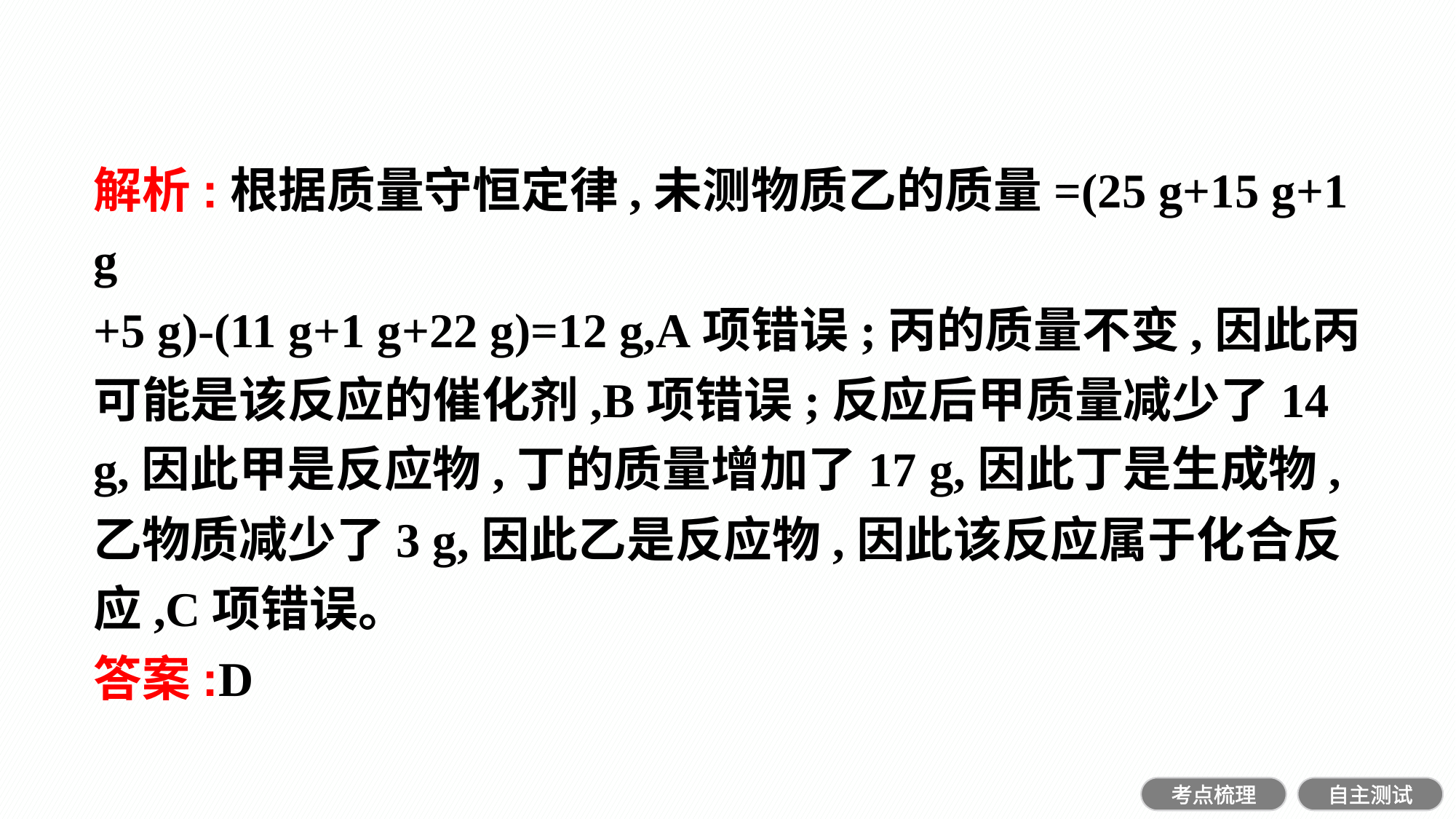

解析:根据质量守恒定律,未测物质乙的质量=(25 g+15 g+1 g
+5 g)-(11 g+1 g+22 g)=12 g,A项错误;丙的质量不变,因此丙可能是该反应的催化剂,B项错误;反应后甲质量减少了14 g,因此甲是反应物,丁的质量增加了17 g,因此丁是生成物,乙物质减少了3 g,因此乙是反应物,因此该反应属于化合反应,C项错误。
答案:D